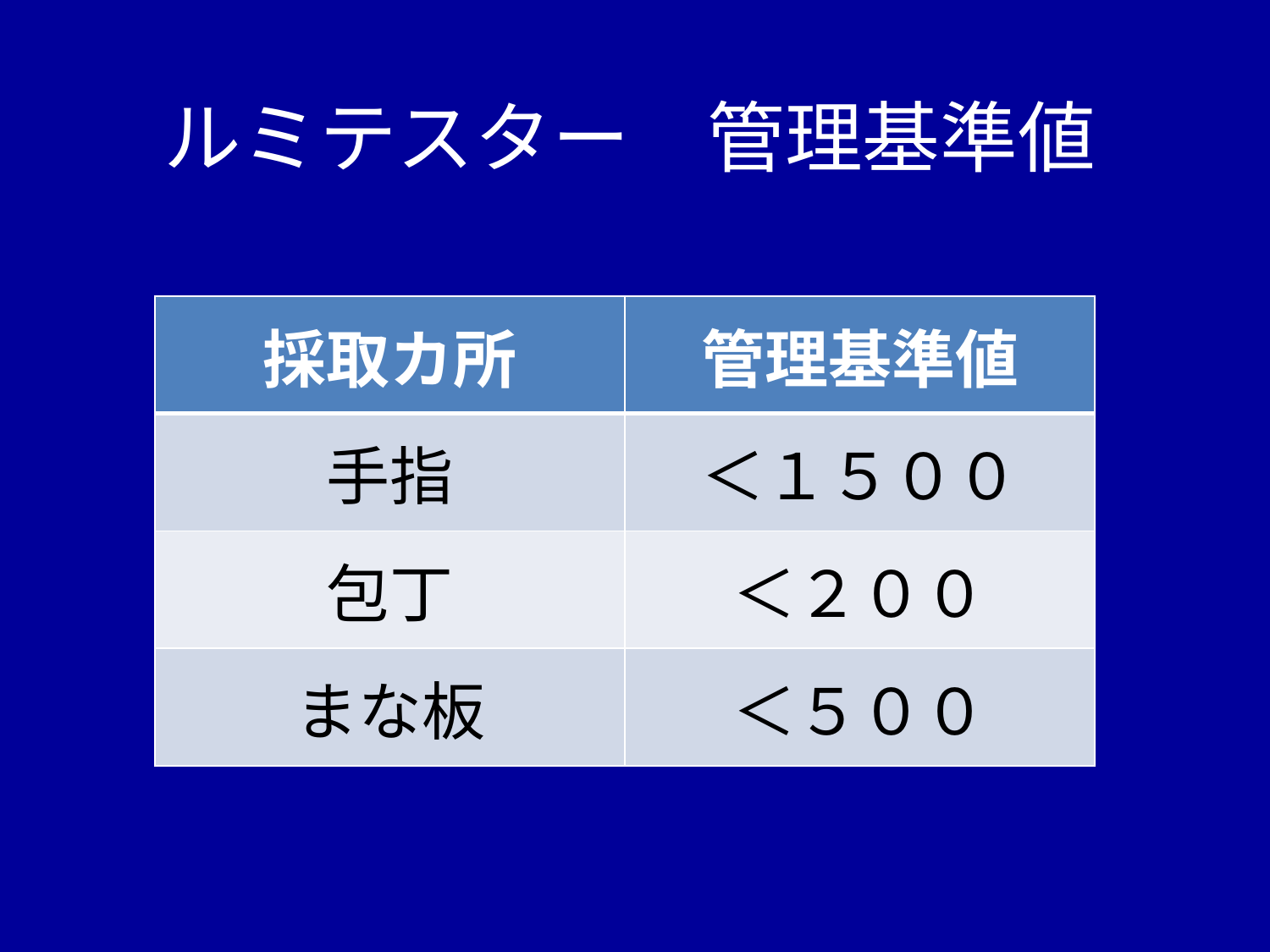

# ルミテスター　管理基準値
| 採取カ所 | 管理基準値 |
| --- | --- |
| 手指 | ＜１５００ |
| 包丁 | ＜２００ |
| まな板 | ＜５００ |